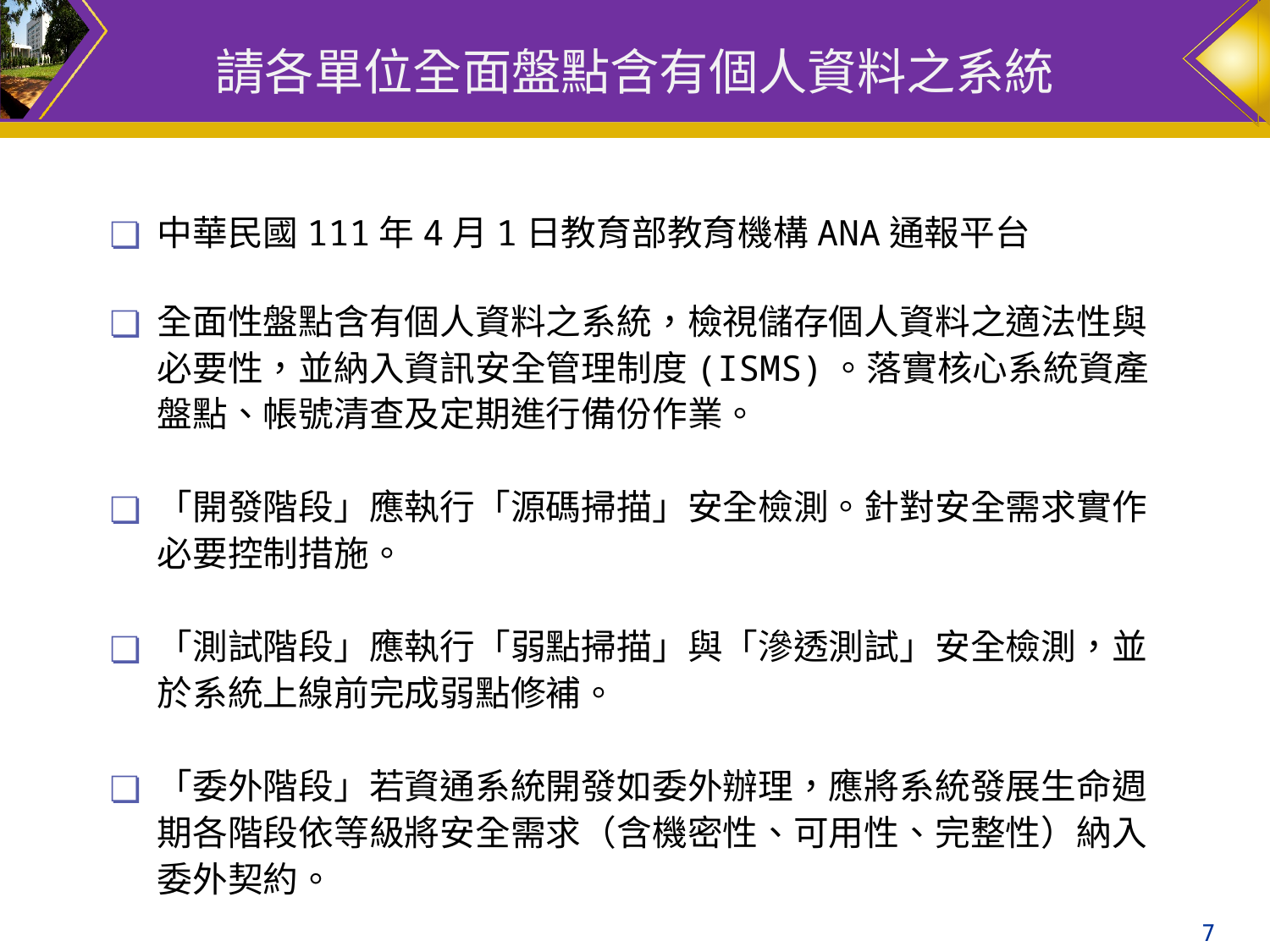

# 請各單位全面盤點含有個人資料之系統
中華民國111年4月1日教育部教育機構ANA通報平台
全面性盤點含有個人資料之系統，檢視儲存個人資料之適法性與必要性，並納入資訊安全管理制度(ISMS)。落實核心系統資產盤點、帳號清查及定期進行備份作業。

「開發階段」應執行「源碼掃描」安全檢測。針對安全需求實作必要控制措施。

「測試階段」應執行「弱點掃描」與「滲透測試」安全檢測，並於系統上線前完成弱點修補。

「委外階段」若資通系統開發如委外辦理，應將系統發展生命週期各階段依等級將安全需求（含機密性、可用性、完整性）納入委外契約。

7